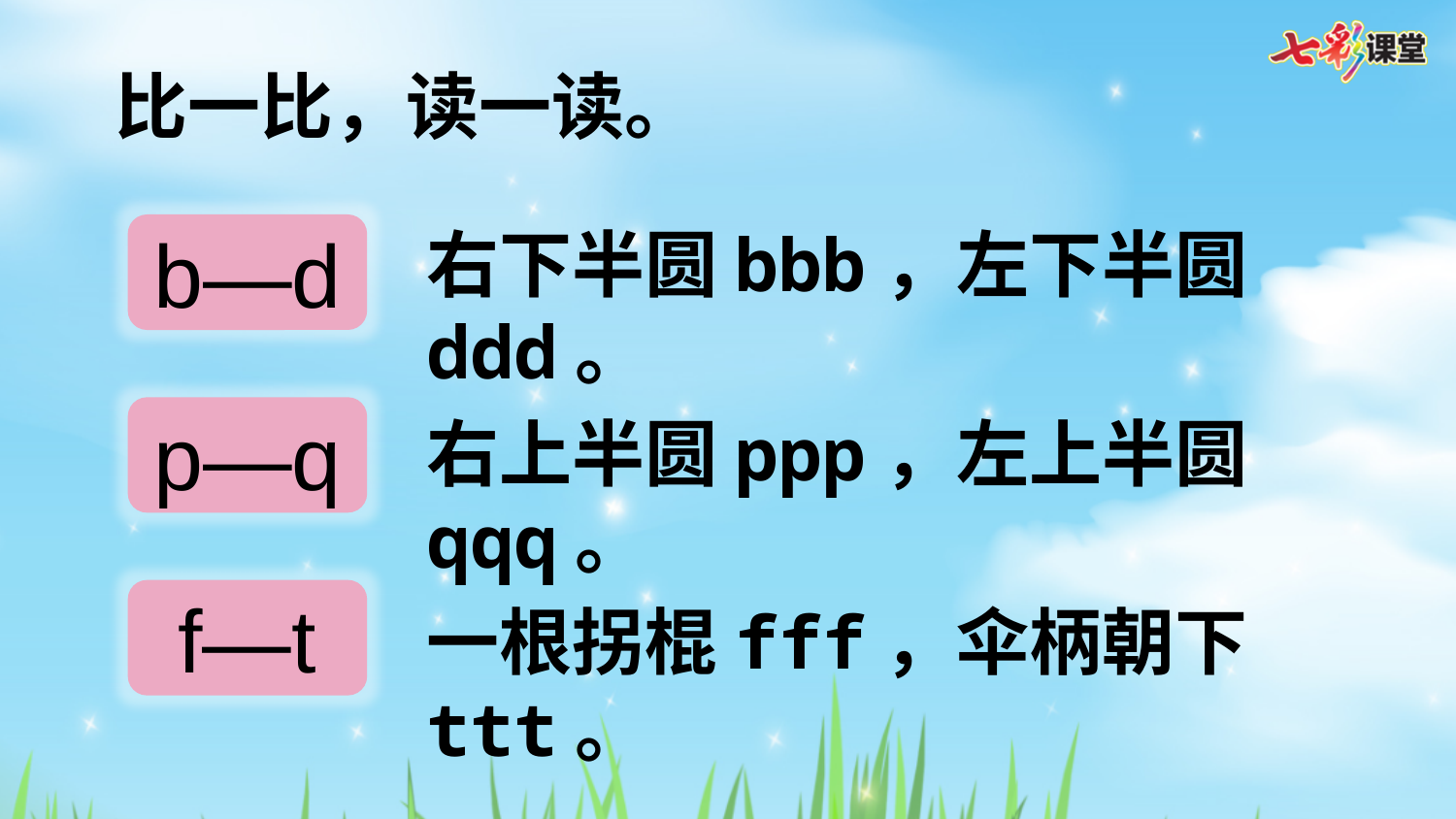

比一比，读一读。
b—d
右下半圆bbb，左下半圆ddd。
p—q
右上半圆ppp，左上半圆qqq。
f—t
一根拐棍fff，伞柄朝下ttt。